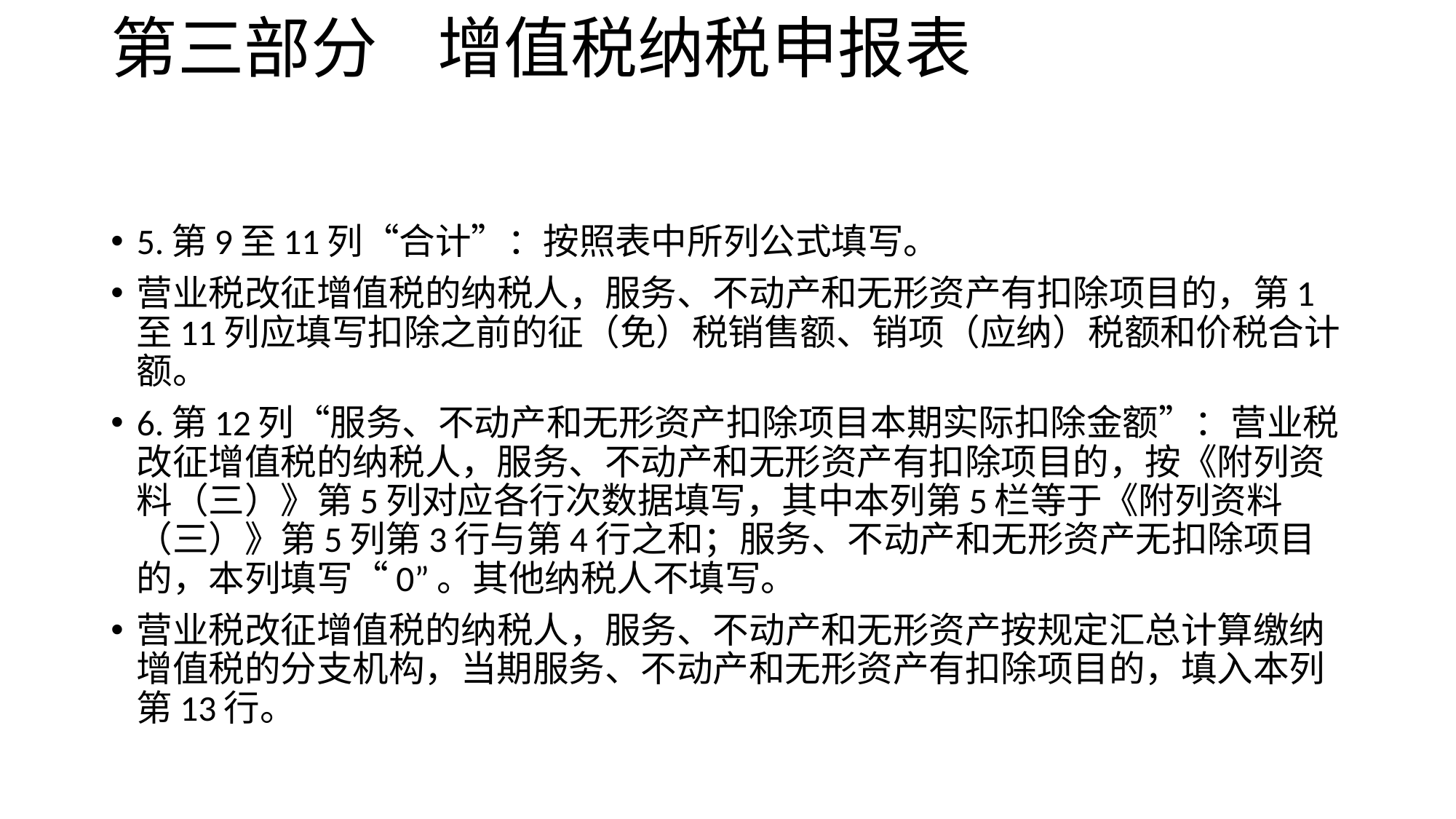

# 第三部分    增值税纳税申报表

5.第9至11列“合计”：按照表中所列公式填写。
营业税改征增值税的纳税人，服务、不动产和无形资产有扣除项目的，第1至11列应填写扣除之前的征（免）税销售额、销项（应纳）税额和价税合计额。
6.第12列“服务、不动产和无形资产扣除项目本期实际扣除金额”：营业税改征增值税的纳税人，服务、不动产和无形资产有扣除项目的，按《附列资料（三）》第5列对应各行次数据填写，其中本列第5栏等于《附列资料（三）》第5列第3行与第4行之和；服务、不动产和无形资产无扣除项目的，本列填写“0”。其他纳税人不填写。
营业税改征增值税的纳税人，服务、不动产和无形资产按规定汇总计算缴纳增值税的分支机构，当期服务、不动产和无形资产有扣除项目的，填入本列第13行。